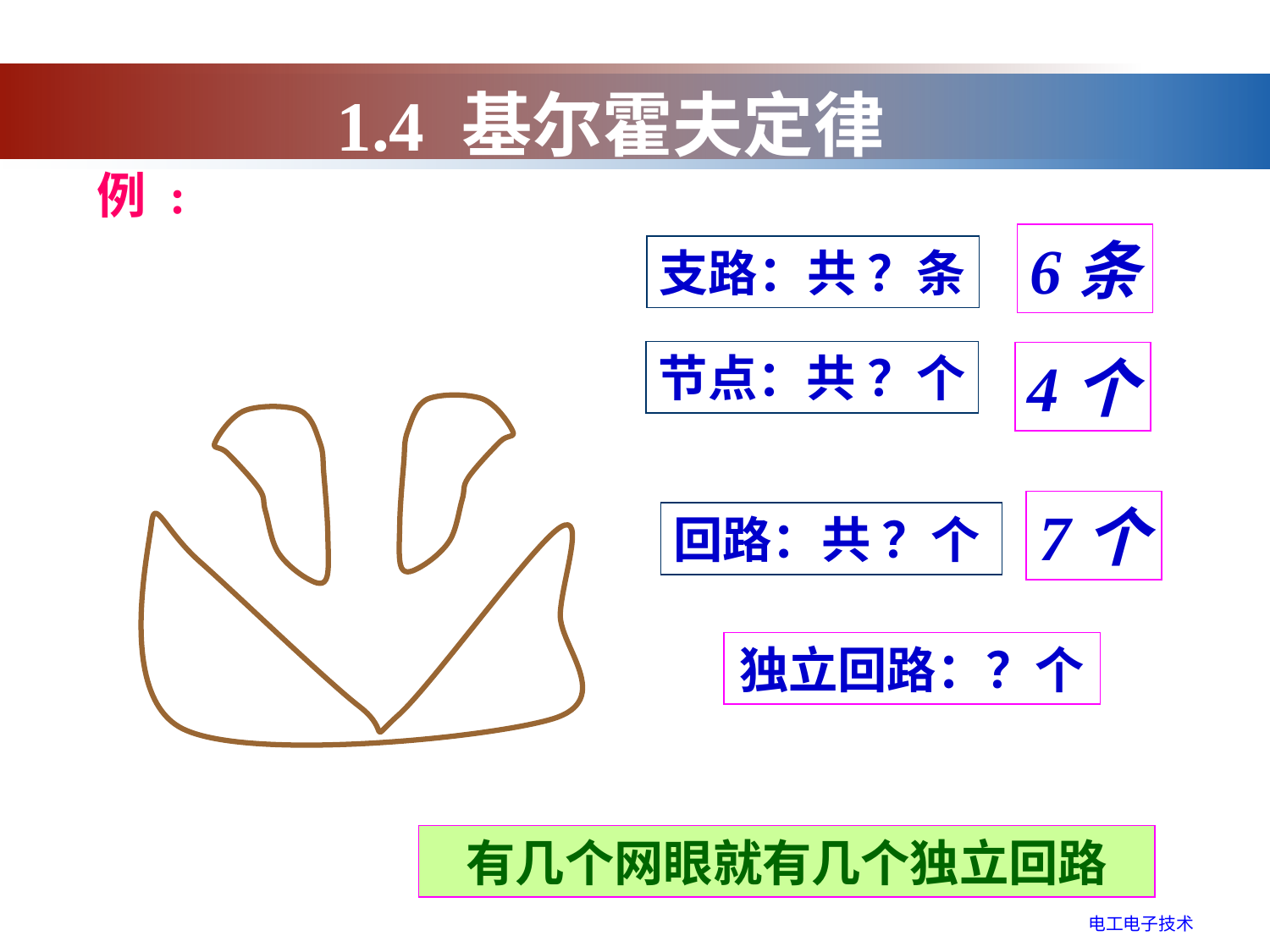

1.4 基尔霍夫定律
例 :
6条
支路：共 ？条
节点：共 ？个
4个

7个

回路：共 ？个
独立回路：？个
有几个网眼就有几个独立回路
电工电子技术